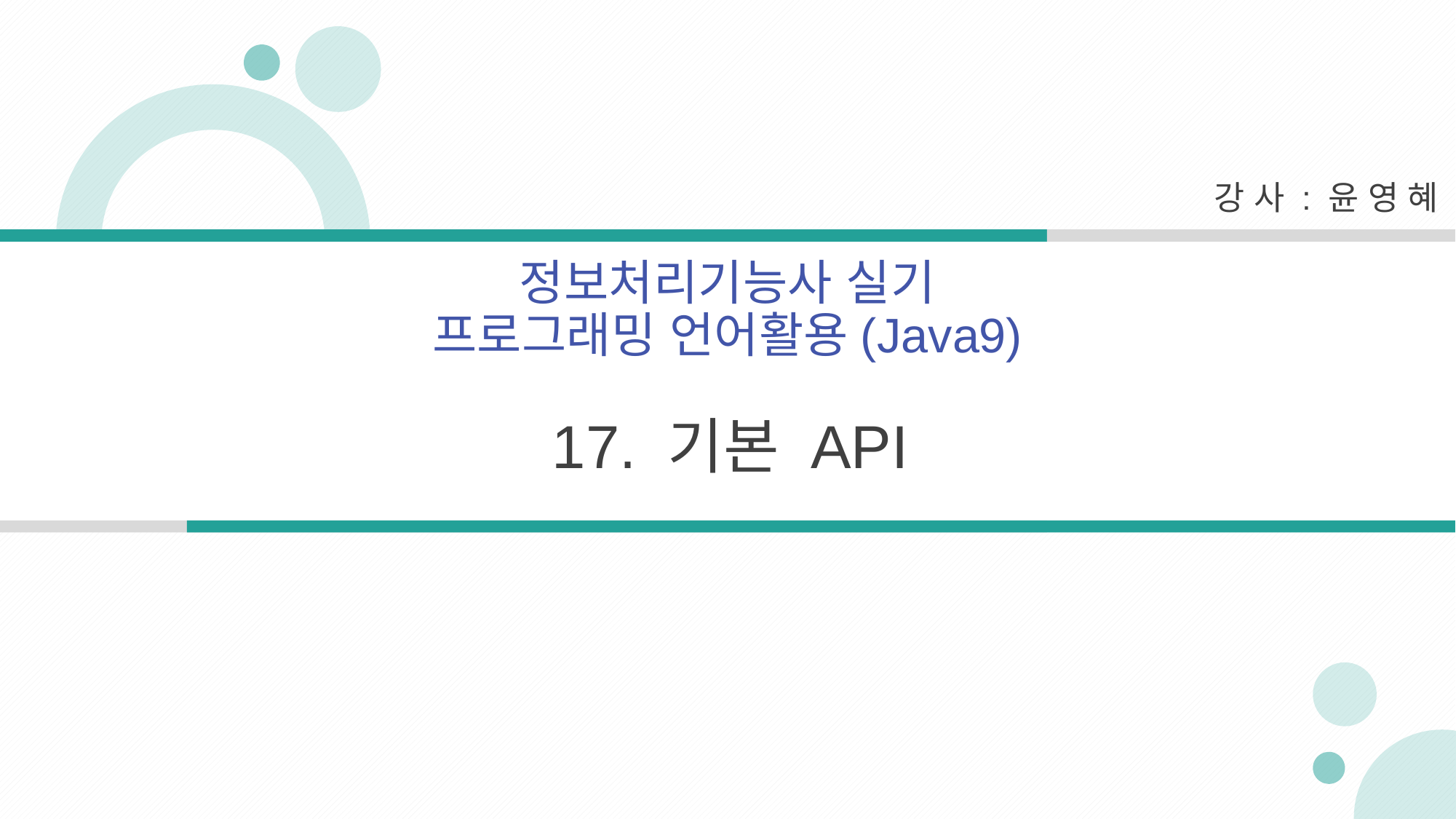

강 사 : 윤 영 혜
정보처리기능사 실기
프로그래밍 언어활용(Java9)
17. 기본 API